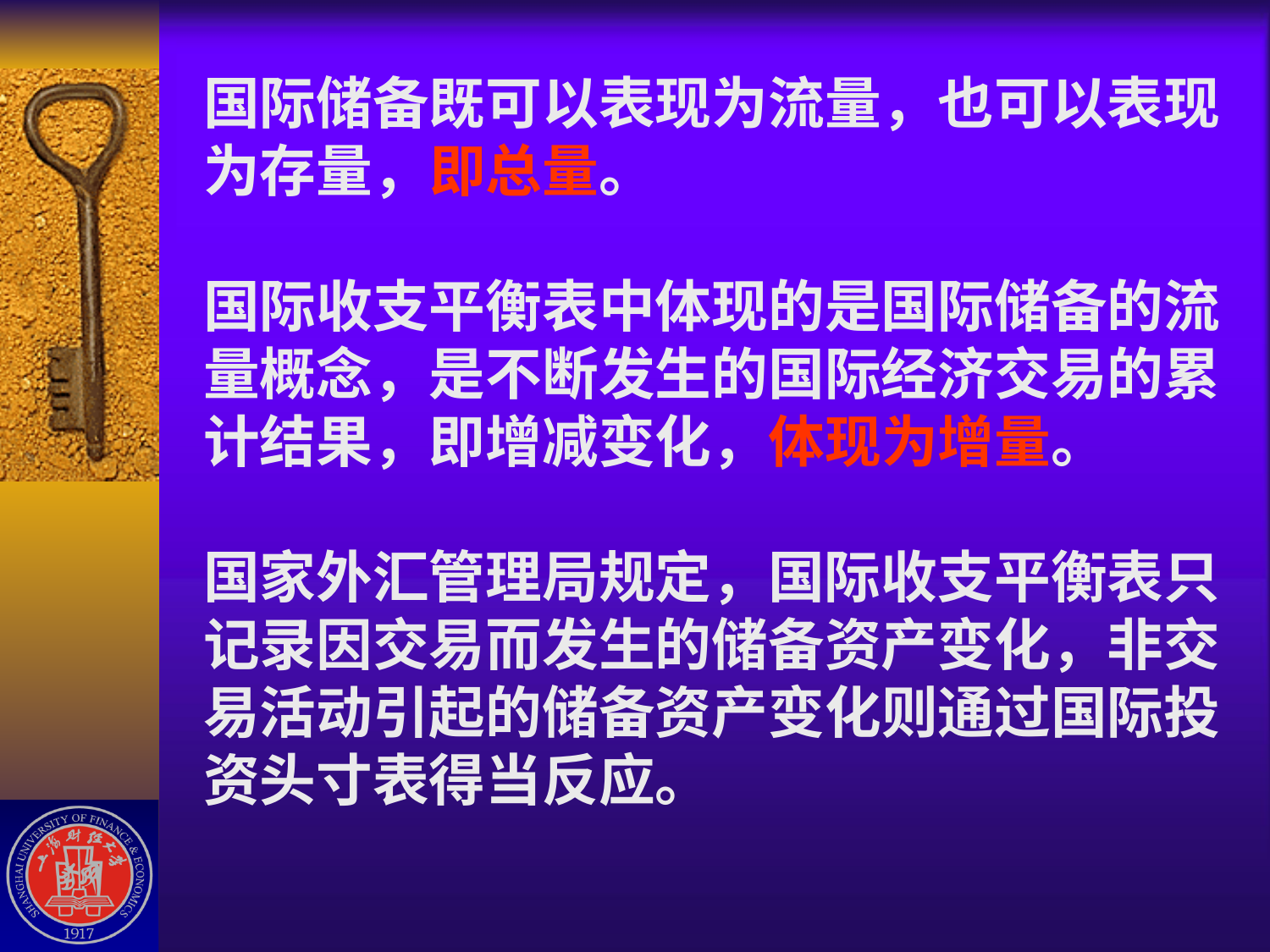

# 国际储备既可以表现为流量，也可以表现为存量，即总量。 国际收支平衡表中体现的是国际储备的流量概念，是不断发生的国际经济交易的累计结果，即增减变化，体现为增量。 国家外汇管理局规定，国际收支平衡表只记录因交易而发生的储备资产变化，非交易活动引起的储备资产变化则通过国际投资头寸表得当反应。